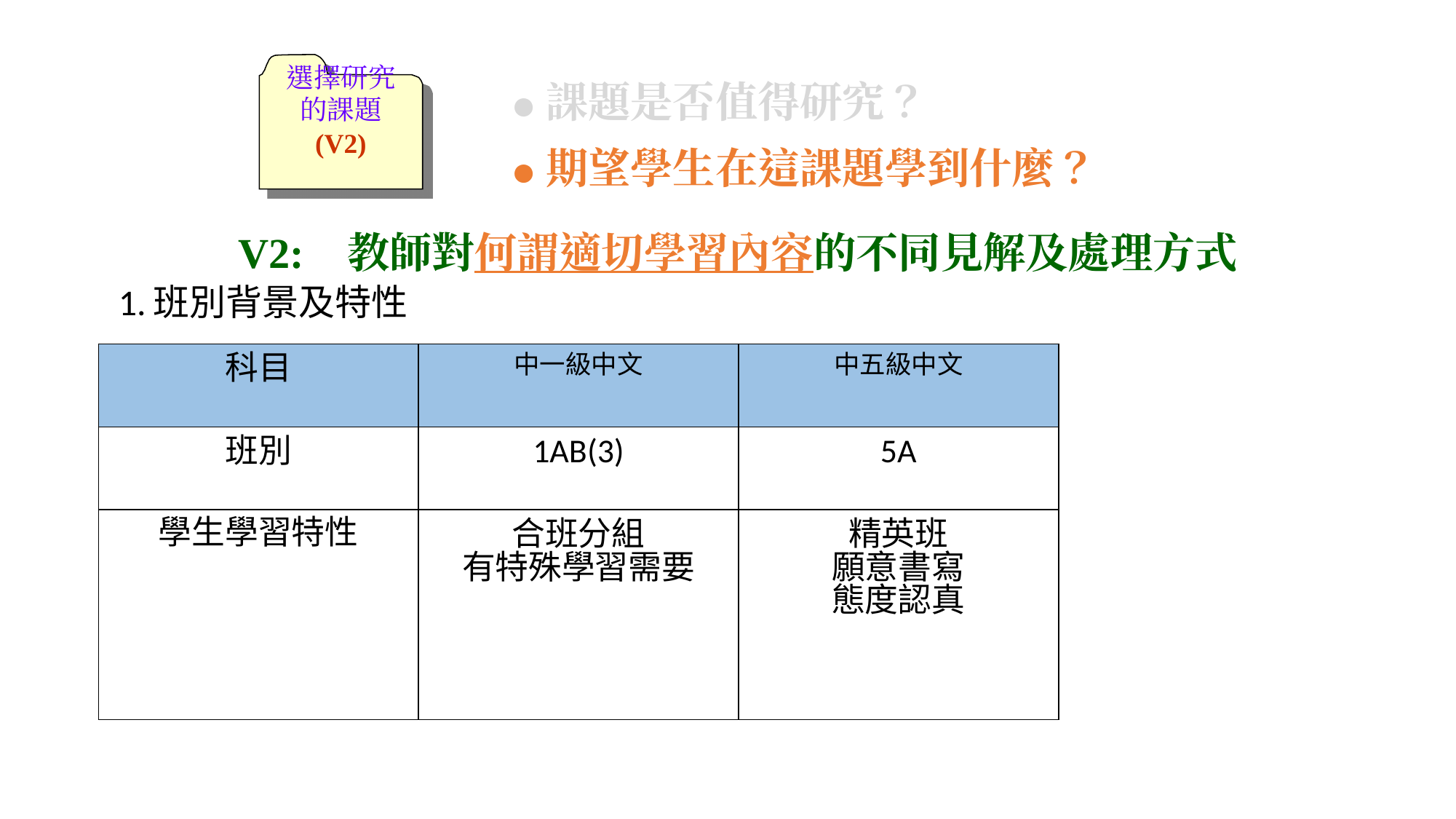

選擇研究
的課題
(V2)
課題是否值得研究？
期望學生在這課題學到什麼？
V2:	教師對何謂適切學習內容的不同見解及處理方式
# 1.班別背景及特性
| 科目 | 中一級中文 | 中五級中文 |
| --- | --- | --- |
| 班別 | 1AB(3) | 5A |
| 學生學習特性 | 合班分組 有特殊學習需要 | 精英班 願意書寫 態度認真 |